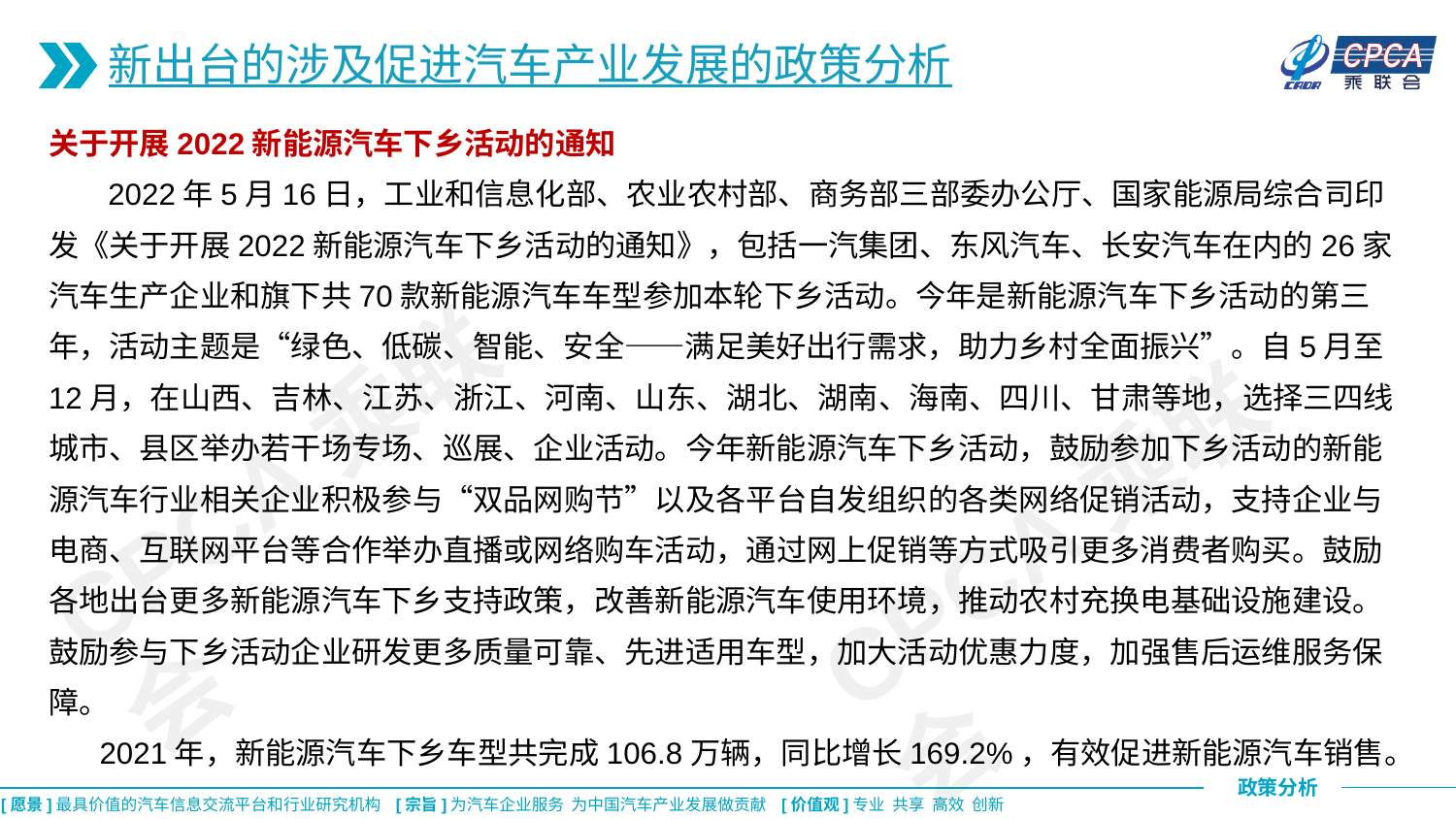

新出台的涉及促进汽车产业发展的政策分析
关于开展2022新能源汽车下乡活动的通知
       2022年5月16日，工业和信息化部、农业农村部、商务部三部委办公厅、国家能源局综合司印发《关于开展2022新能源汽车下乡活动的通知》，包括一汽集团、东风汽车、长安汽车在内的26家汽车生产企业和旗下共70款新能源汽车车型参加本轮下乡活动。今年是新能源汽车下乡活动的第三年，活动主题是“绿色、低碳、智能、安全——满足美好出行需求，助力乡村全面振兴”。自5月至12月，在山西、吉林、江苏、浙江、河南、山东、湖北、湖南、海南、四川、甘肃等地，选择三四线城市、县区举办若干场专场、巡展、企业活动。今年新能源汽车下乡活动，鼓励参加下乡活动的新能源汽车行业相关企业积极参与“双品网购节”以及各平台自发组织的各类网络促销活动，支持企业与电商、互联网平台等合作举办直播或网络购车活动，通过网上促销等方式吸引更多消费者购买。鼓励各地出台更多新能源汽车下乡支持政策，改善新能源汽车使用环境，推动农村充换电基础设施建设。鼓励参与下乡活动企业研发更多质量可靠、先进适用车型，加大活动优惠力度，加强售后运维服务保障。
      2021年，新能源汽车下乡车型共完成106.8万辆，同比增长169.2%，有效促进新能源汽车销售。
CPCA乘联会
CPCA乘联会